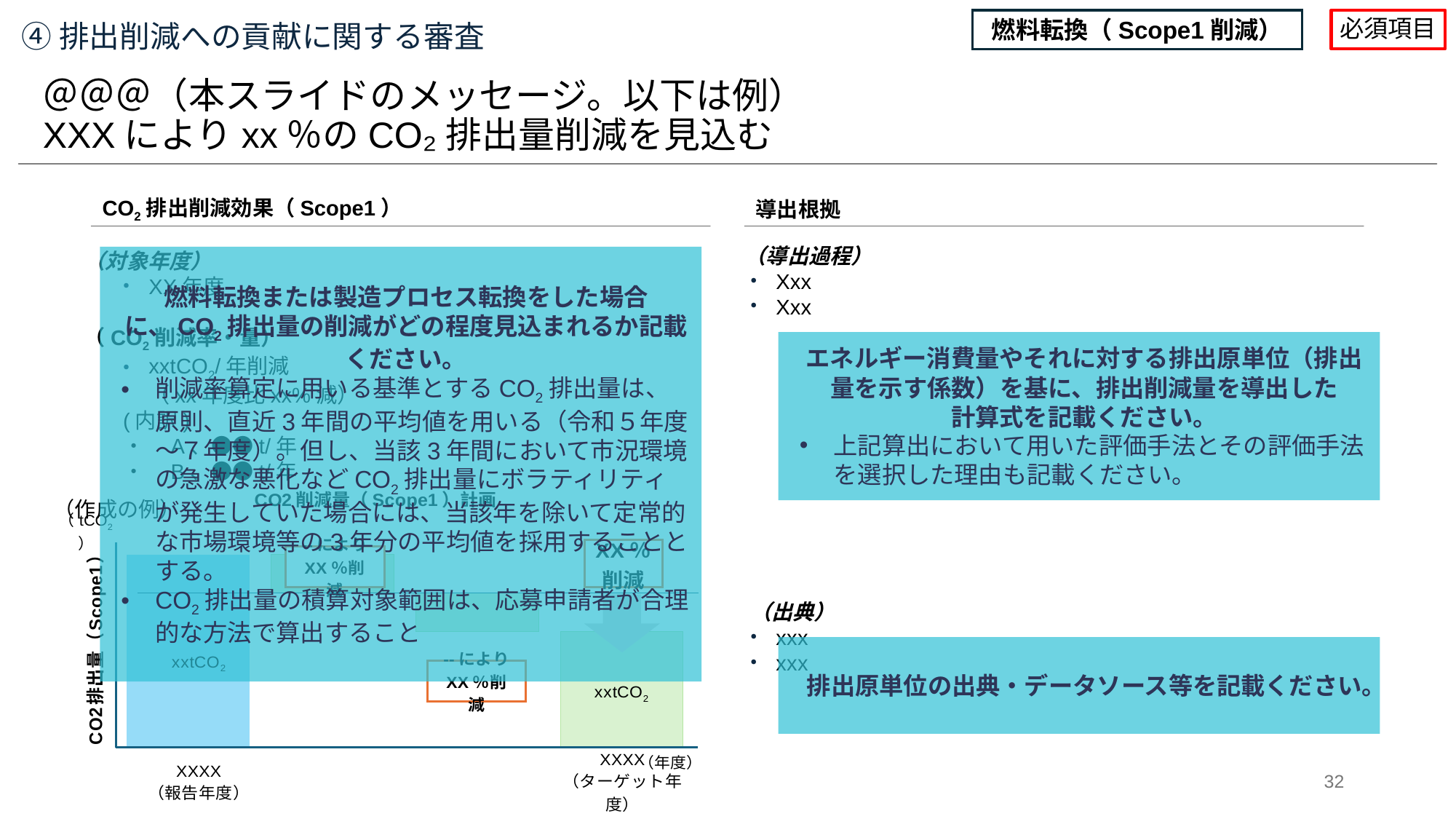

燃料転換（Scope1削減）
必須項目
④排出削減への貢献に関する審査
＠＠＠（本スライドのメッセージ。以下は例）
XXXによりxx％のCO₂排出量削減を見込む
CO2排出削減効果（Scope1）
導出根拠
（導出過程）
Xxx
Xxx

（出典）
xxx
xxx

（対象年度）
XX年度

（CO2削減率・量）
xxtCO2/年削減
（xx年度比xx%減）
(内訳)
・　A、●●t/年
・　B、●●t/年

燃料転換または製造プロセス転換をした場合に、CO2排出量の削減がどの程度見込まれるか記載ください。
削減率算定に用いる基準とするCO2排出量は、原則、直近3年間の平均値を用いる（令和５年度～７年度）。但し、当該3年間において市況環境の急激な悪化などCO2排出量にボラティリティが発生していた場合には、当該年を除いて定常的な市場環境等の3年分の平均値を採用することとする。
CO2排出量の積算対象範囲は、応募申請者が合理的な方法で算出すること
エネルギー消費量やそれに対する排出原単位（排出量を示す係数）を基に、排出削減量を導出した
計算式を記載ください。
上記算出において用いた評価手法とその評価手法を選択した理由も記載ください。

### Chart: CO2削減量（Scope1）計画

| Category | Invisible dataset | visible | number |
|---|---|---|---|
| 列1 | 0.0 | None | 100.0 |
| 列2 | 80.0 | 20.0 | None |
| 列3 | 60.0 | 20.0 | None |
| 列4 | 0.0 | 60.0 | None |
（作成の例）
排出原単位の出典・データソース等を記載ください。
32